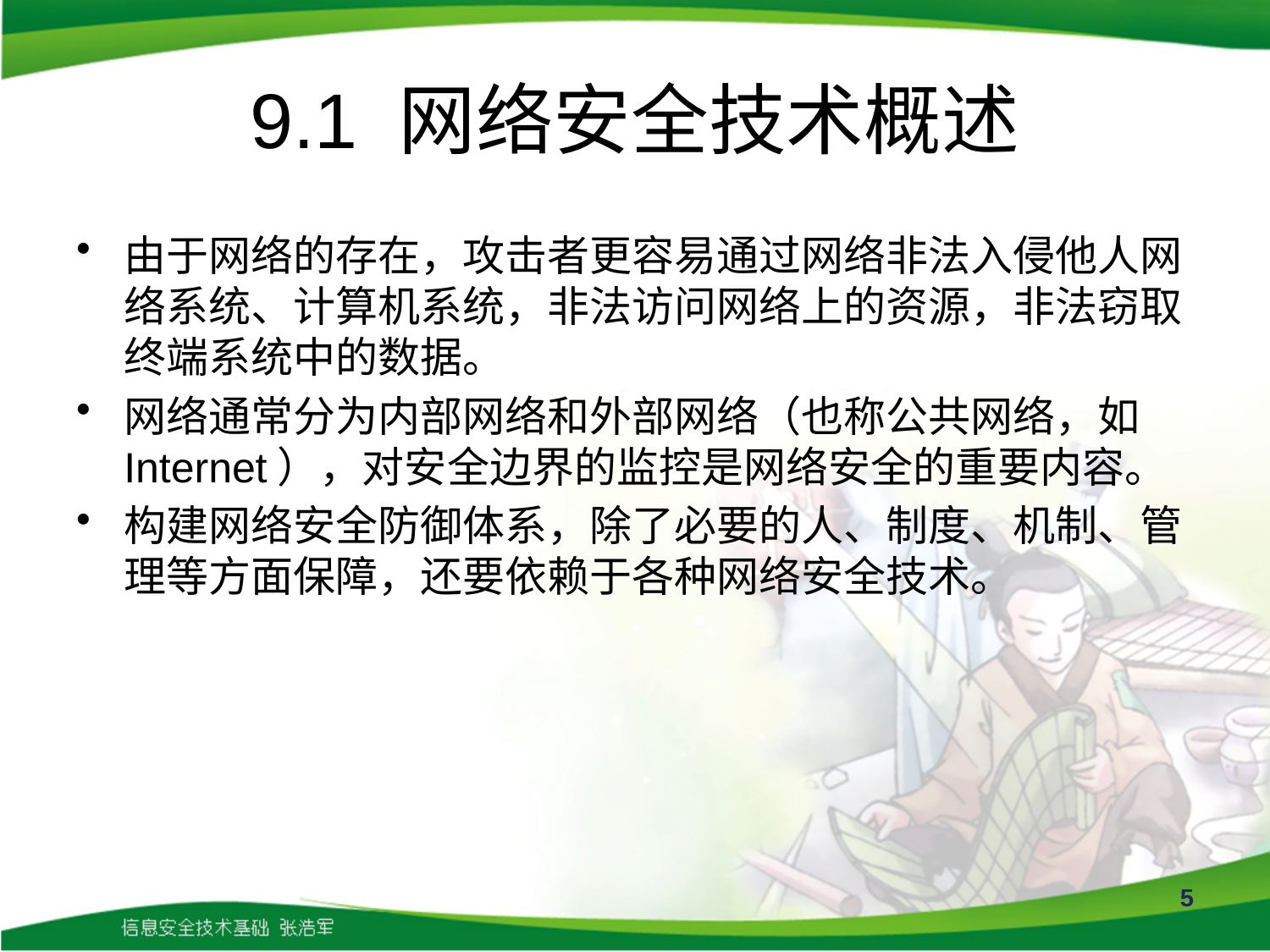

# 9.1 网络安全技术概述
由于网络的存在，攻击者更容易通过网络非法入侵他人网络系统、计算机系统，非法访问网络上的资源，非法窃取终端系统中的数据。
网络通常分为内部网络和外部网络（也称公共网络，如Internet），对安全边界的监控是网络安全的重要内容。
构建网络安全防御体系，除了必要的人、制度、机制、管理等方面保障，还要依赖于各种网络安全技术。
5